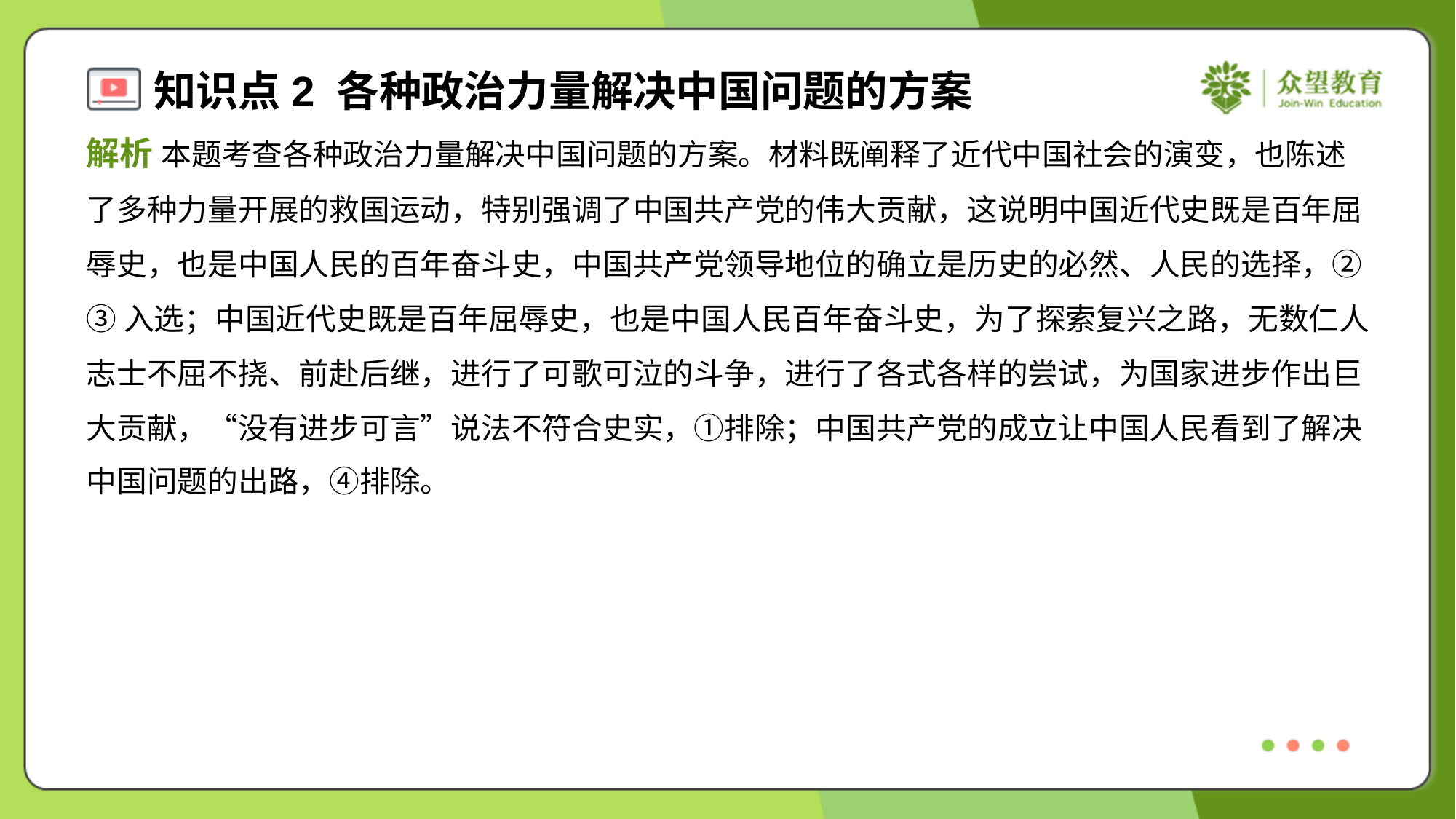

解析 本题考查各种政治力量解决中国问题的方案。材料既阐释了近代中国社会的演变，也陈述
了多种力量开展的救国运动，特别强调了中国共产党的伟大贡献，这说明中国近代史既是百年屈
辱史，也是中国人民的百年奋斗史，中国共产党领导地位的确立是历史的必然、人民的选择，②
③入选；中国近代史既是百年屈辱史，也是中国人民百年奋斗史，为了探索复兴之路，无数仁人
志士不屈不挠、前赴后继，进行了可歌可泣的斗争，进行了各式各样的尝试，为国家进步作出巨
大贡献，“没有进步可言”说法不符合史实，①排除；中国共产党的成立让中国人民看到了解决
中国问题的出路，④排除。